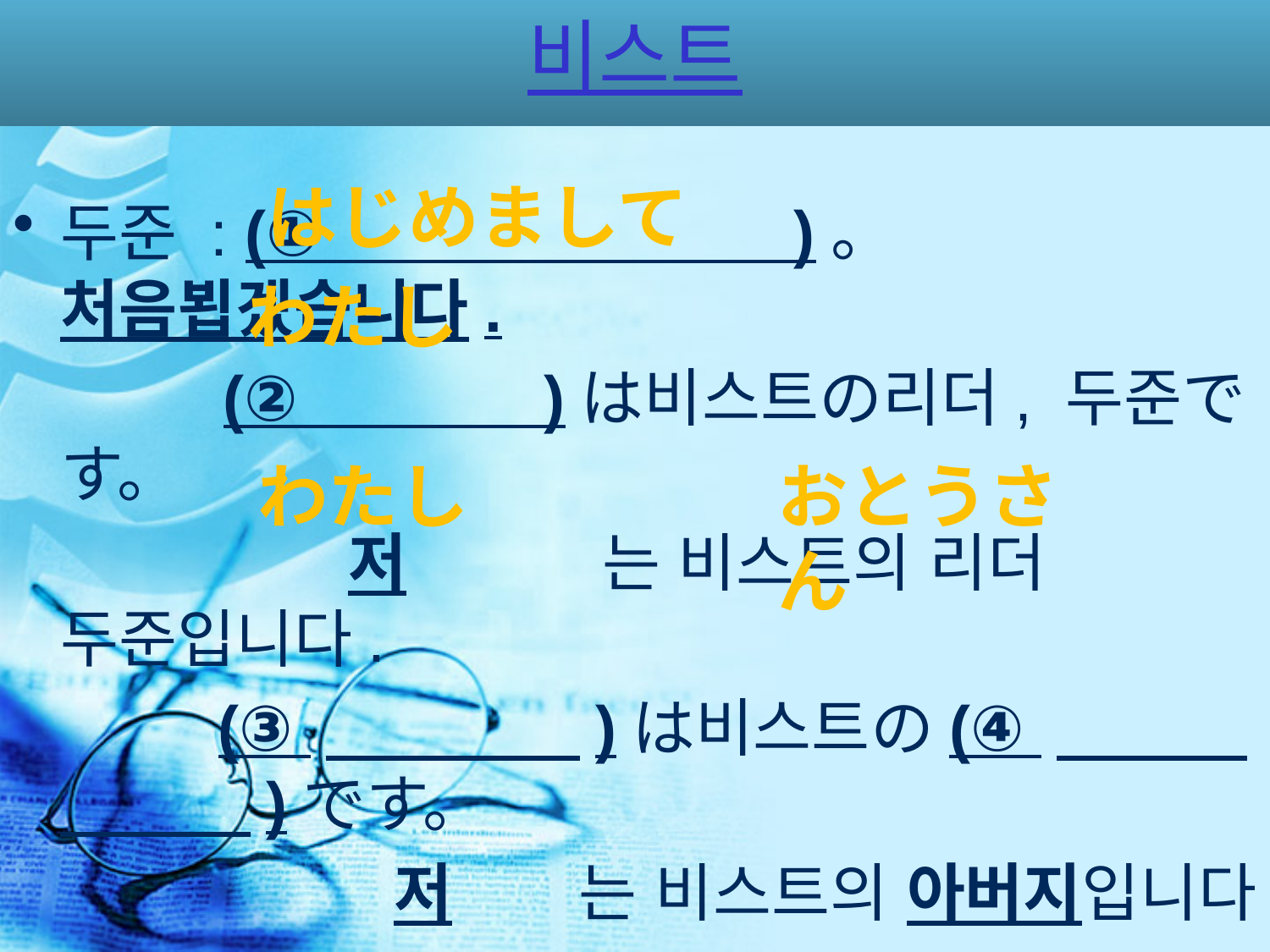

# 비스트
はじめまして
두준 : (①                           )。 처음뵙겠습니다.
            (②              )は비스트の리더, 두준です。
                  저           는 비스트의 리더 두준입니다.
　　　(③ 　　　　)は비스트の(④ 　　　　　　)です。
　　　　　　저　　는 비스트의 아버지입니다.

わたし
わたし
おとうさん